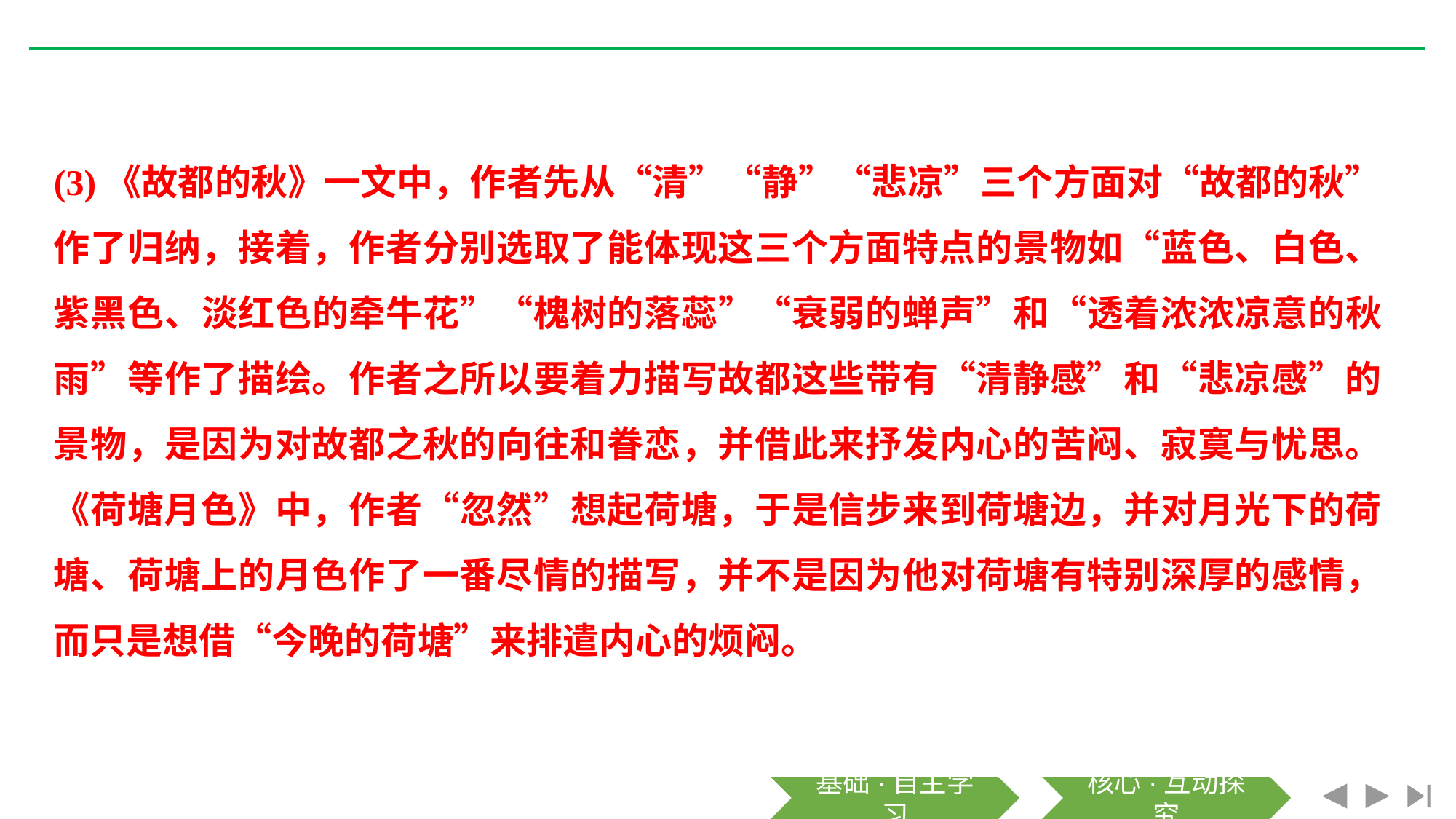

(3)《故都的秋》一文中，作者先从“清”“静”“悲凉”三个方面对“故都的秋”作了归纳，接着，作者分别选取了能体现这三个方面特点的景物如“蓝色、白色、紫黑色、淡红色的牵牛花”“槐树的落蕊”“衰弱的蝉声”和“透着浓浓凉意的秋雨”等作了描绘。作者之所以要着力描写故都这些带有“清静感”和“悲凉感”的景物，是因为对故都之秋的向往和眷恋，并借此来抒发内心的苦闷、寂寞与忧思。《荷塘月色》中，作者“忽然”想起荷塘，于是信步来到荷塘边，并对月光下的荷塘、荷塘上的月色作了一番尽情的描写，并不是因为他对荷塘有特别深厚的感情，而只是想借“今晚的荷塘”来排遣内心的烦闷。